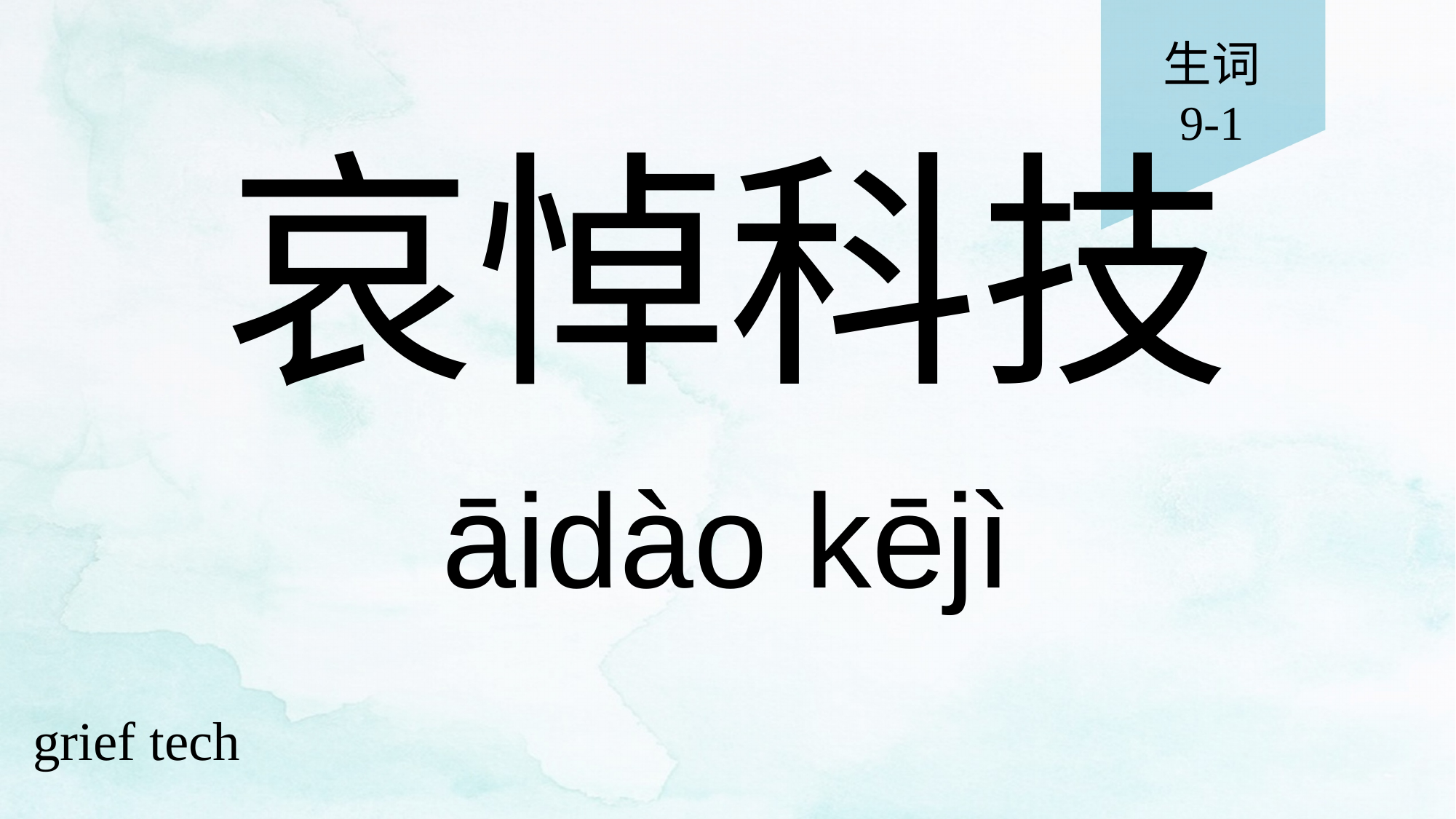

生词
9-1
# 哀悼科技
āidào kējì
grief tech